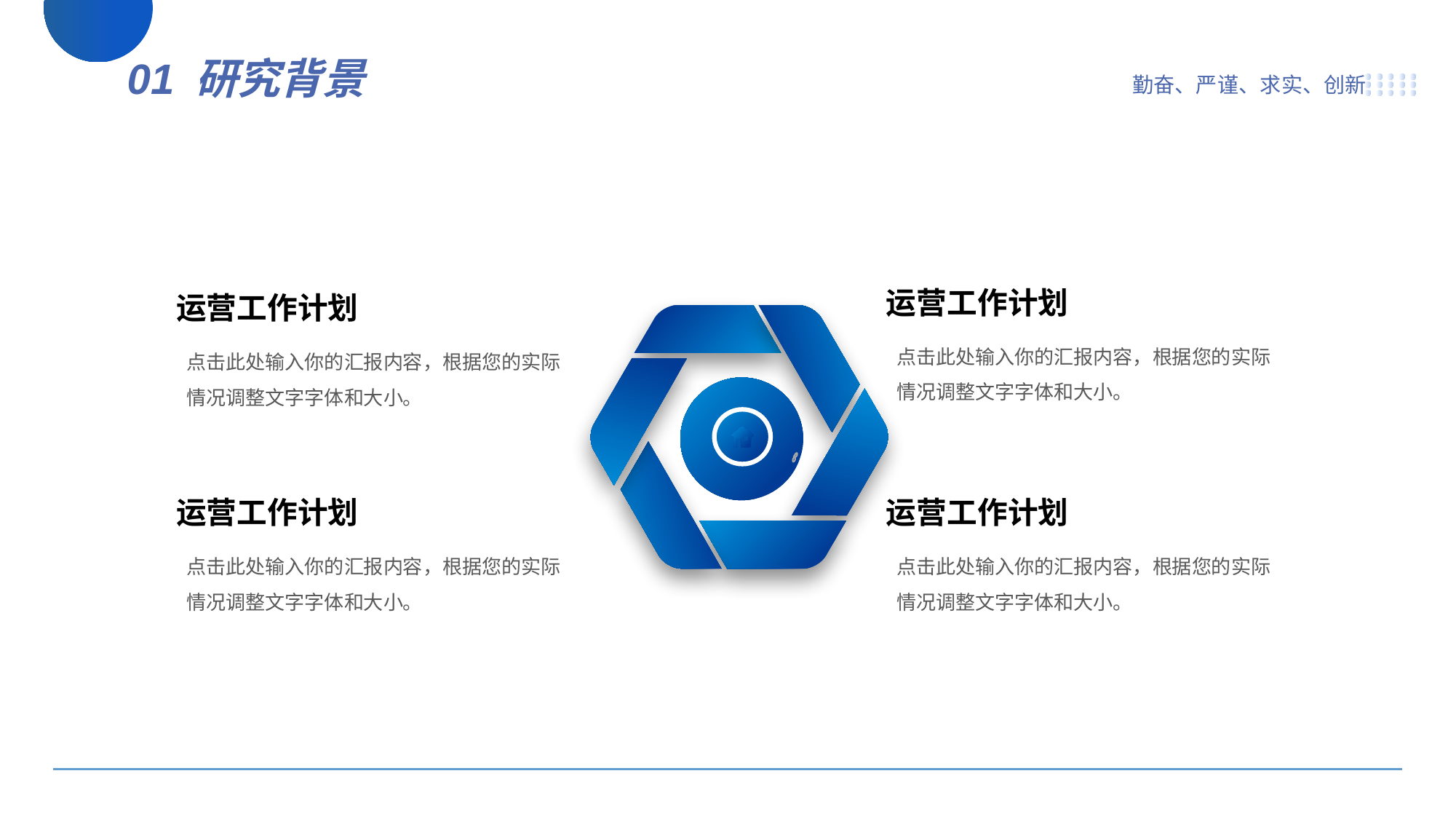

01
研究背景
勤奋、严谨、求实、创新

运营工作计划
运营工作计划
点击此处输入你的汇报内容，根据您的实际情况调整文字字体和大小。
点击此处输入你的汇报内容，根据您的实际情况调整文字字体和大小。
运营工作计划
运营工作计划
点击此处输入你的汇报内容，根据您的实际情况调整文字字体和大小。
点击此处输入你的汇报内容，根据您的实际情况调整文字字体和大小。